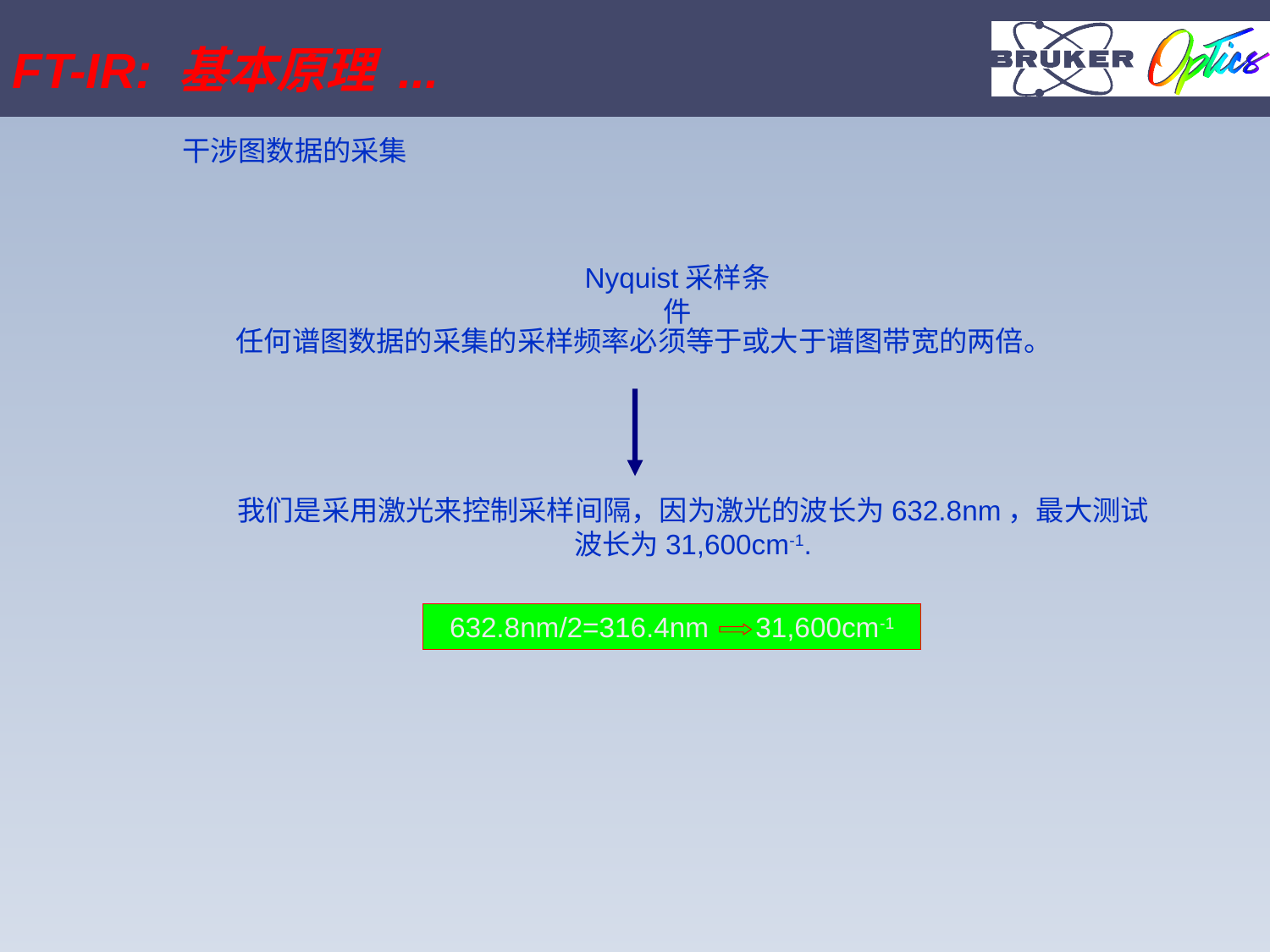

FT-IR: 基本原理 ...
干涉图数据的采集
Nyquist采样条件
任何谱图数据的采集的采样频率必须等于或大于谱图带宽的两倍。

我们是采用激光来控制采样间隔，因为激光的波长为632.8nm，最大测试波长为31,600cm-1.
632.8nm/2=316.4nm      31,600cm-1